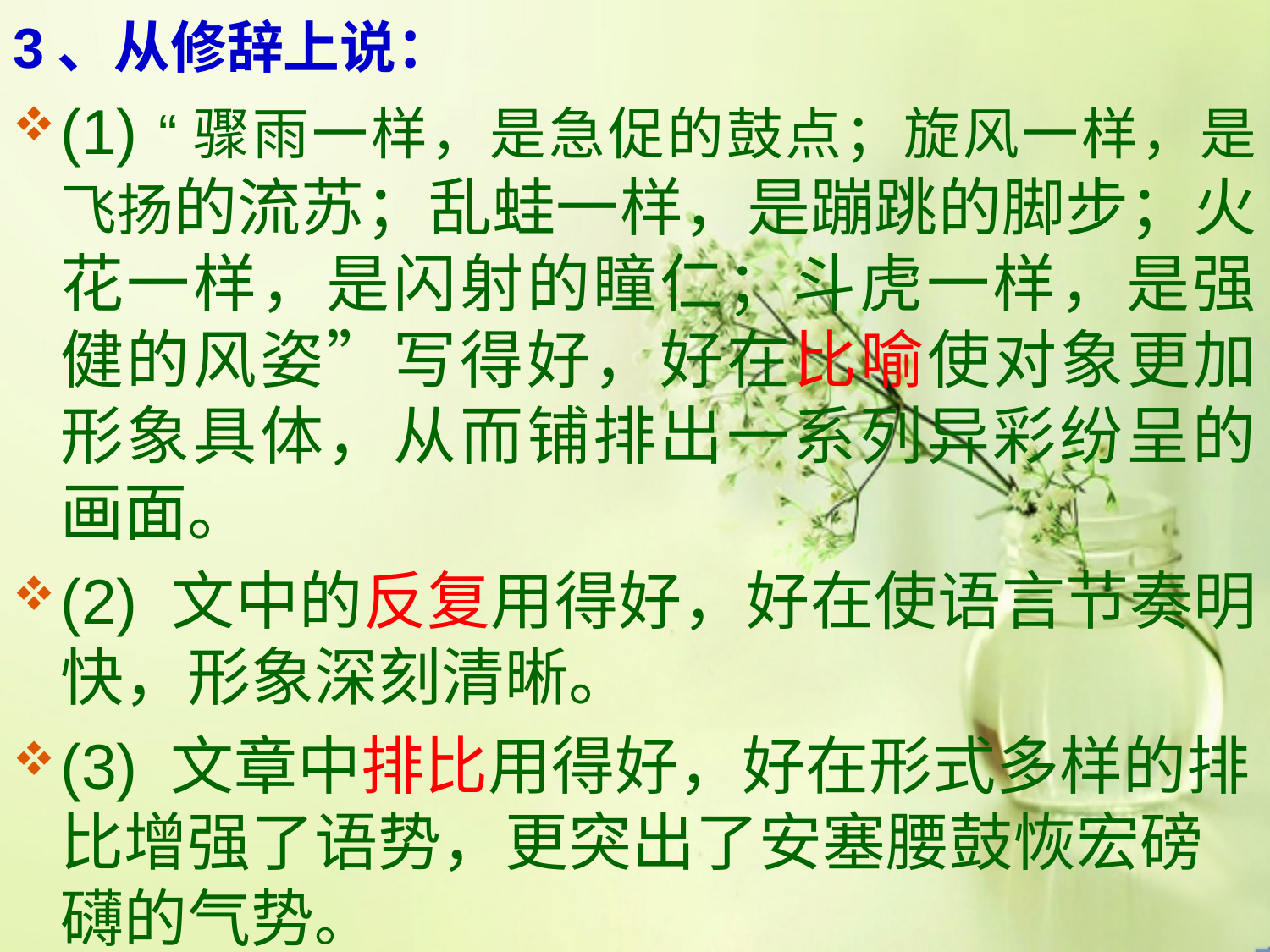

# 3、从修辞上说：
(1) “骤雨一样，是急促的鼓点；旋风一样，是飞扬的流苏；乱蛙一样，是蹦跳的脚步；火花一样，是闪射的瞳仁；斗虎一样，是强健的风姿”写得好，好在比喻使对象更加形象具体，从而铺排出一系列异彩纷呈的画面。
(2) 文中的反复用得好，好在使语言节奏明快，形象深刻清晰。
(3) 文章中排比用得好，好在形式多样的排比增强了语势，更突出了安塞腰鼓恢宏磅礴的气势。